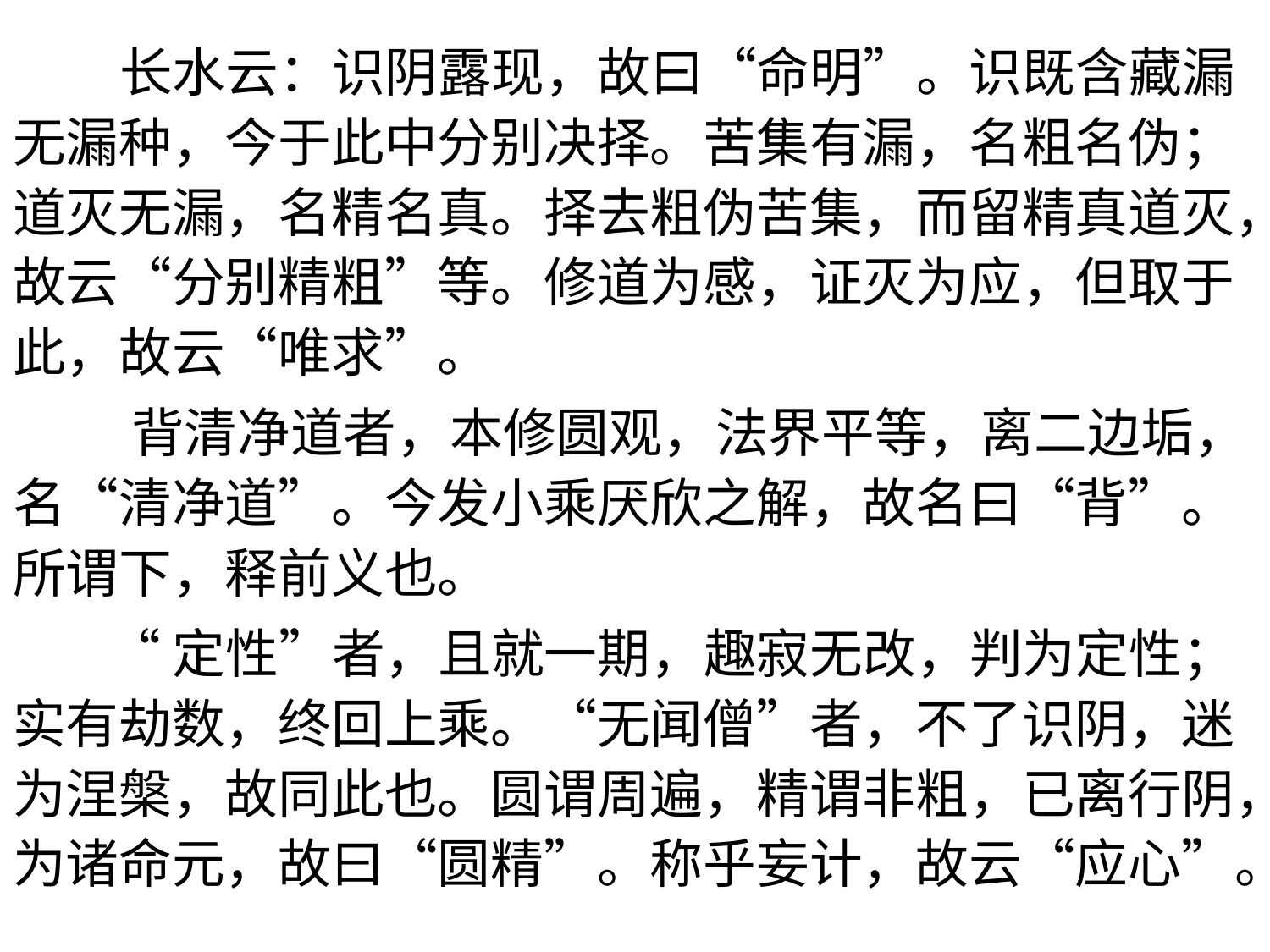

长水云：识阴露现，故曰“命明”。识既含藏漏无漏种，今于此中分别决择。苦集有漏，名粗名伪；道灭无漏，名精名真。择去粗伪苦集，而留精真道灭，故云“分别精粗”等。修道为感，证灭为应，但取于此，故云“唯求”。
         背清净道者，本修圆观，法界平等，离二边垢，名“清净道”。今发小乘厌欣之解，故名曰“背”。所谓下，释前义也。
        “定性”者，且就一期，趣寂无改，判为定性；实有劫数，终回上乘。“无闻僧”者，不了识阴，迷为涅槃，故同此也。圆谓周遍，精谓非粗，已离行阴，为诸命元，故曰“圆精”。称乎妄计，故云“应心”。